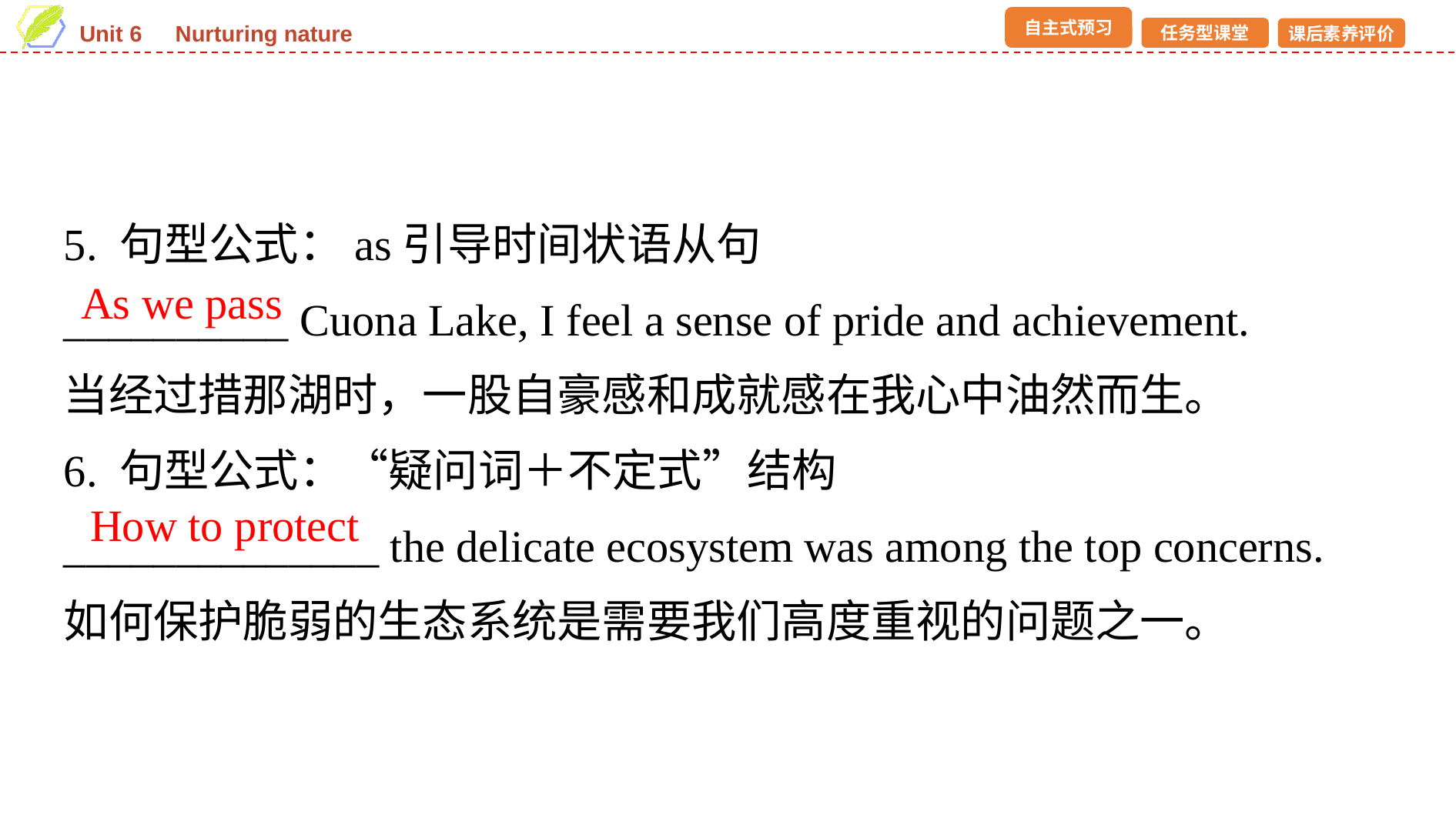

5. 句型公式：as引导时间状语从句
__________ Cuona Lake, I feel a sense of pride and achievement.
当经过措那湖时，一股自豪感和成就感在我心中油然而生。
6. 句型公式：“疑问词＋不定式”结构
______________ the delicate ecosystem was among the top concerns.
如何保护脆弱的生态系统是需要我们高度重视的问题之一。
As we pass
How to protect